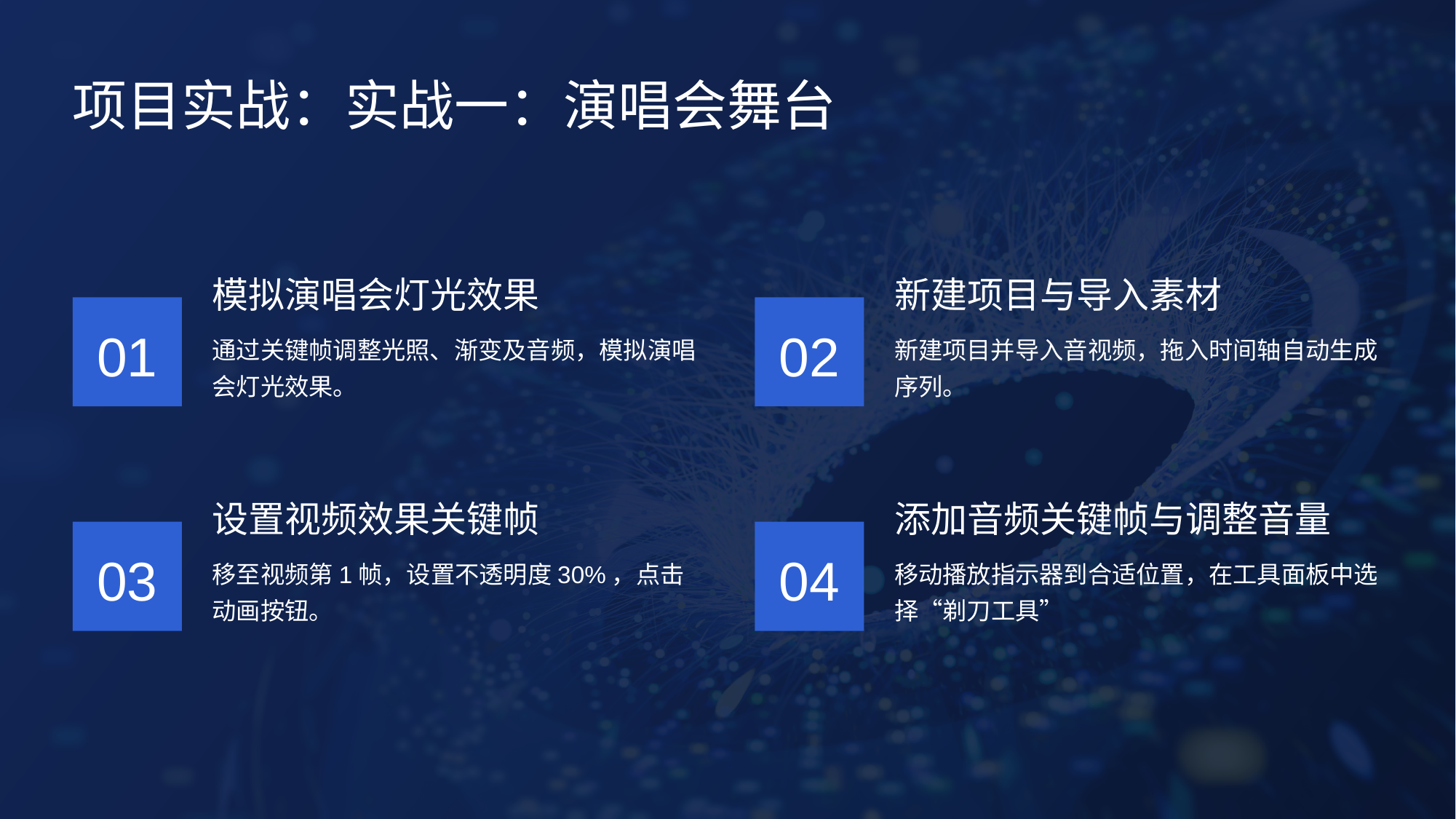

项目实战：实战一：演唱会舞台
模拟演唱会灯光效果
新建项目与导入素材

01
02
通过关键帧调整光照、渐变及音频，模拟演唱会灯光效果。
新建项目并导入音视频，拖入时间轴自动生成序列。
设置视频效果关键帧
添加音频关键帧与调整音量

03
04
移至视频第1帧，设置不透明度30%，点击动画按钮。
移动播放指示器到合适位置，在工具面板中选择“剃刀工具”